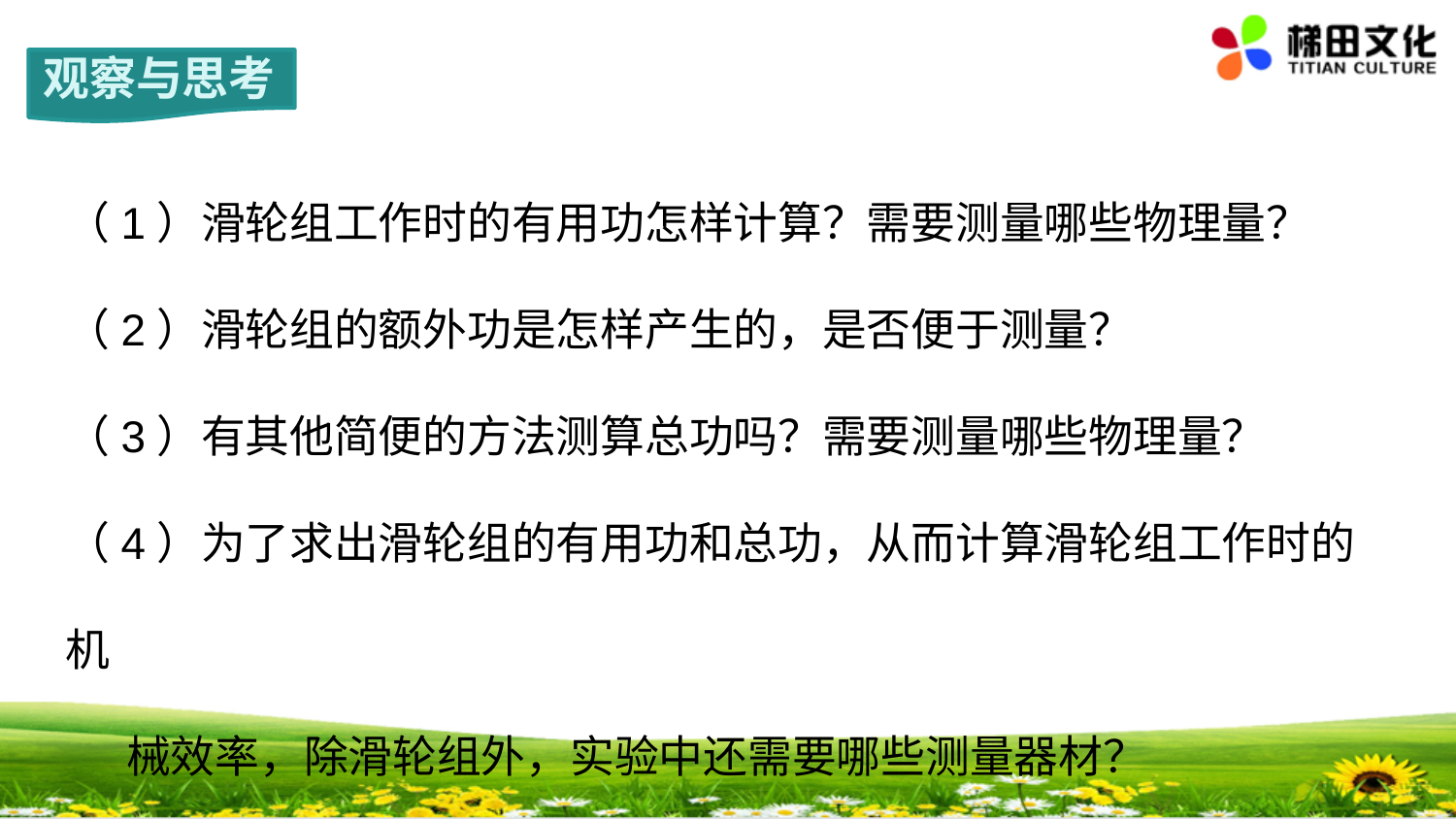

观察与思考

（1）滑轮组工作时的有用功怎样计算？需要测量哪些物理量？
（2）滑轮组的额外功是怎样产生的，是否便于测量？
（3）有其他简便的方法测算总功吗？需要测量哪些物理量？
（4）为了求出滑轮组的有用功和总功，从而计算滑轮组工作时的机
     械效率，除滑轮组外，实验中还需要哪些测量器材？